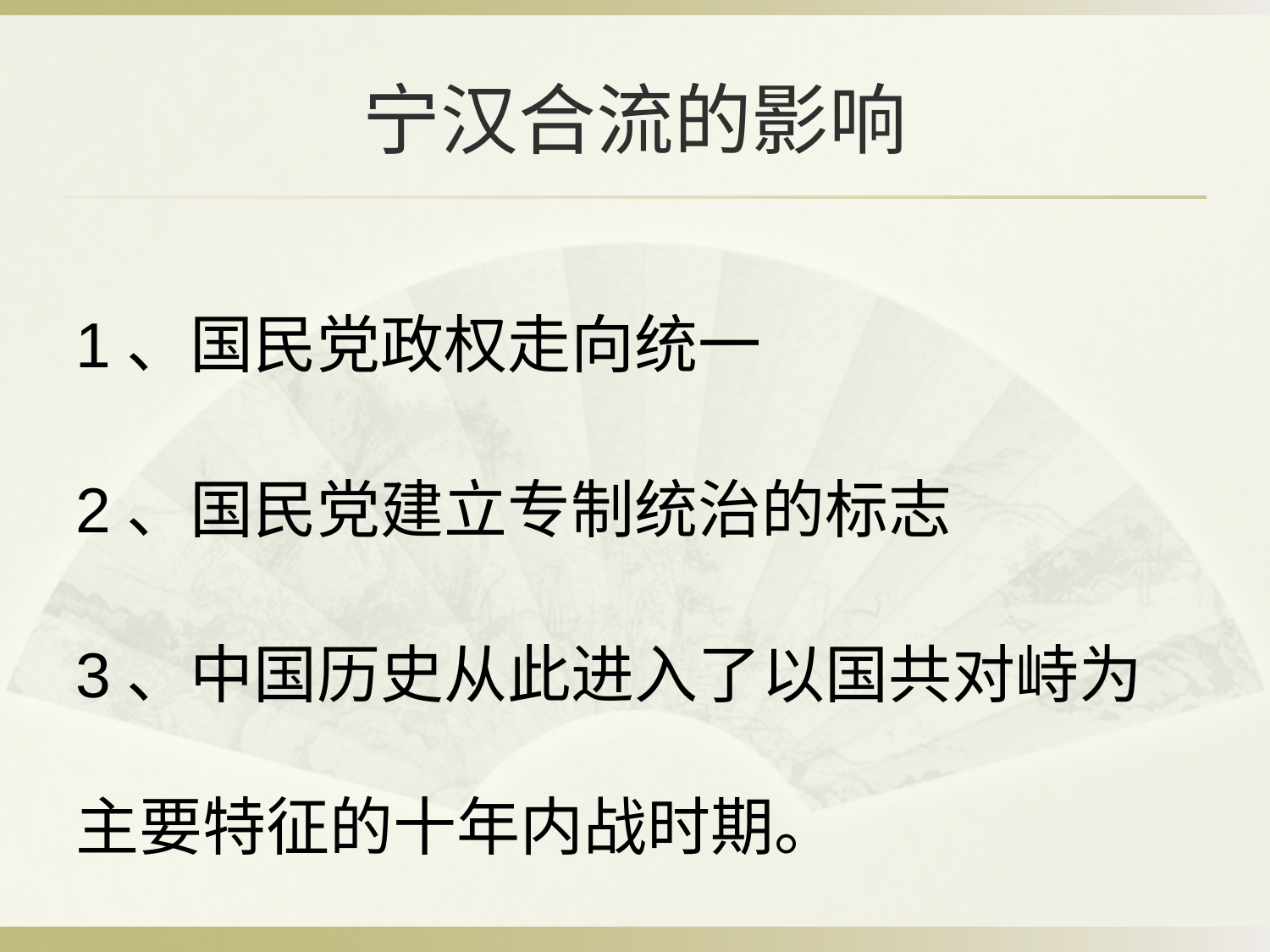

# 宁汉合流的影响
1、国民党政权走向统一
2、国民党建立专制统治的标志
3、中国历史从此进入了以国共对峙为主要特征的十年内战时期。